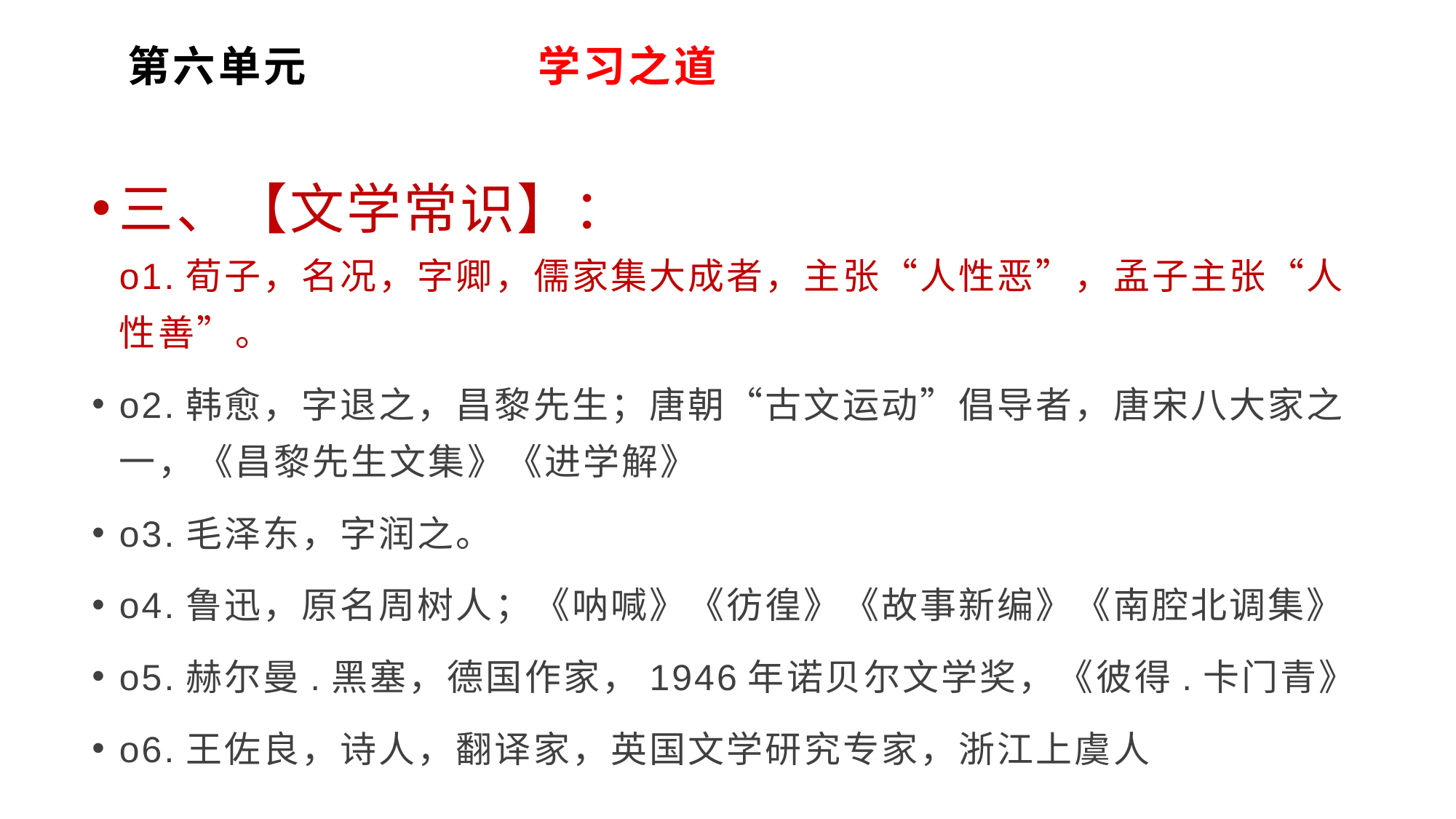

# 第六单元                  学习之道
三、【文学常识】：
o1.荀子，名况，字卿，儒家集大成者，主张“人性恶”，孟子主张“人性善”。
o2.韩愈，字退之，昌黎先生；唐朝“古文运动”倡导者，唐宋八大家之一，《昌黎先生文集》《进学解》
o3.毛泽东，字润之。
o4.鲁迅，原名周树人；《呐喊》《彷徨》《故事新编》《南腔北调集》
o5.赫尔曼.黑塞，德国作家，1946年诺贝尔文学奖，《彼得.卡门青》
o6.王佐良，诗人，翻译家，英国文学研究专家，浙江上虞人